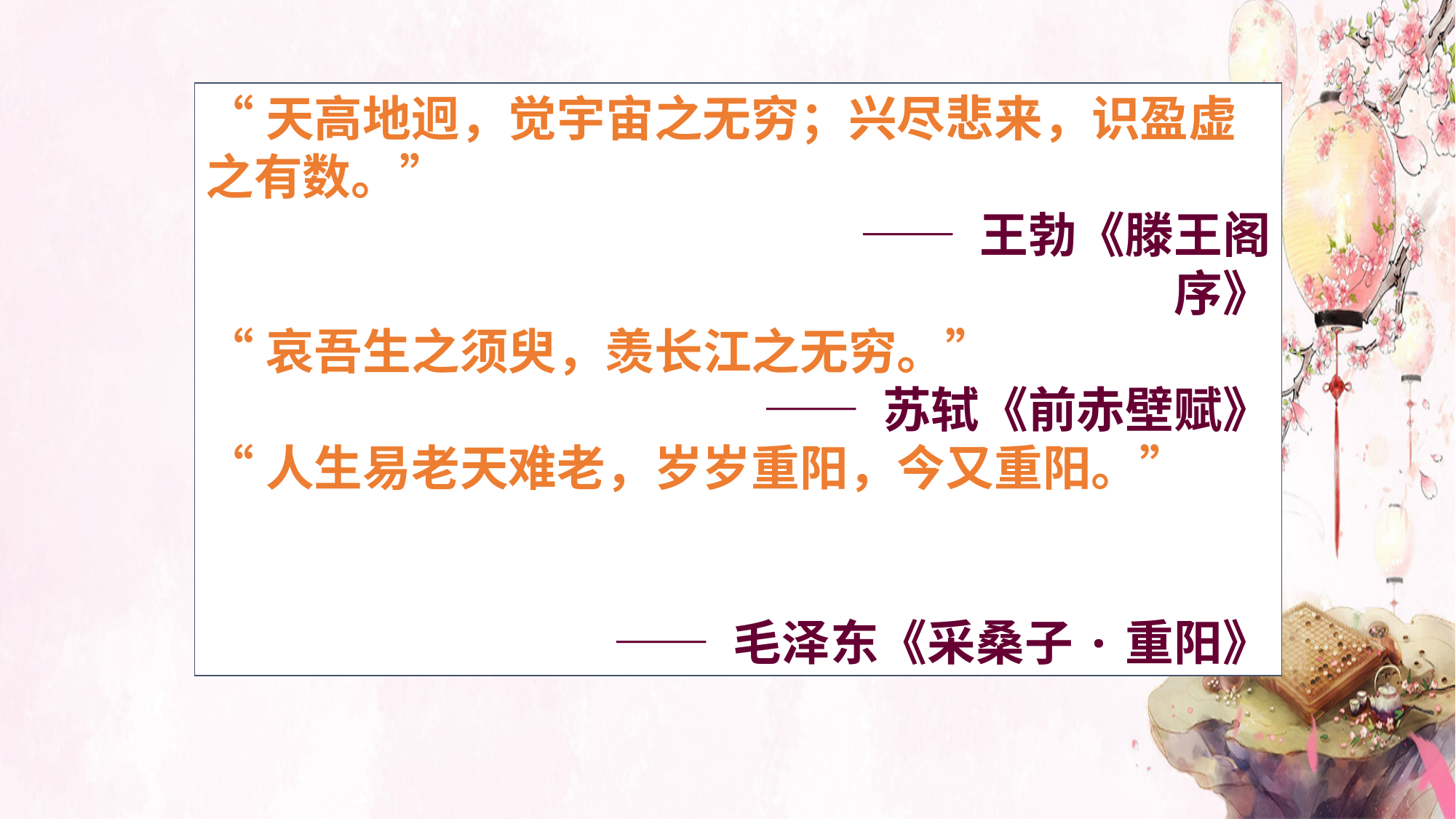

“对酒当歌，人生几何？譬如朝露，去日苦多。”
                     ——曹操《短歌行》
“人生一世间，忽若暮春草。”
                     —— 徐干《室思》
“但恐须臾间，魂气随风飘。”
                      —— 阮籍《咏怀》

“天高地迥，觉宇宙之无穷；兴尽悲来，识盈虚之有数。”
                                                     —— 王勃《滕王阁序》
“哀吾生之须臾，羡长江之无穷。”
                                              —— 苏轼《前赤壁赋》
“人生易老天难老，岁岁重阳，今又重阳。”

—— 毛泽东《采桑子·重阳》